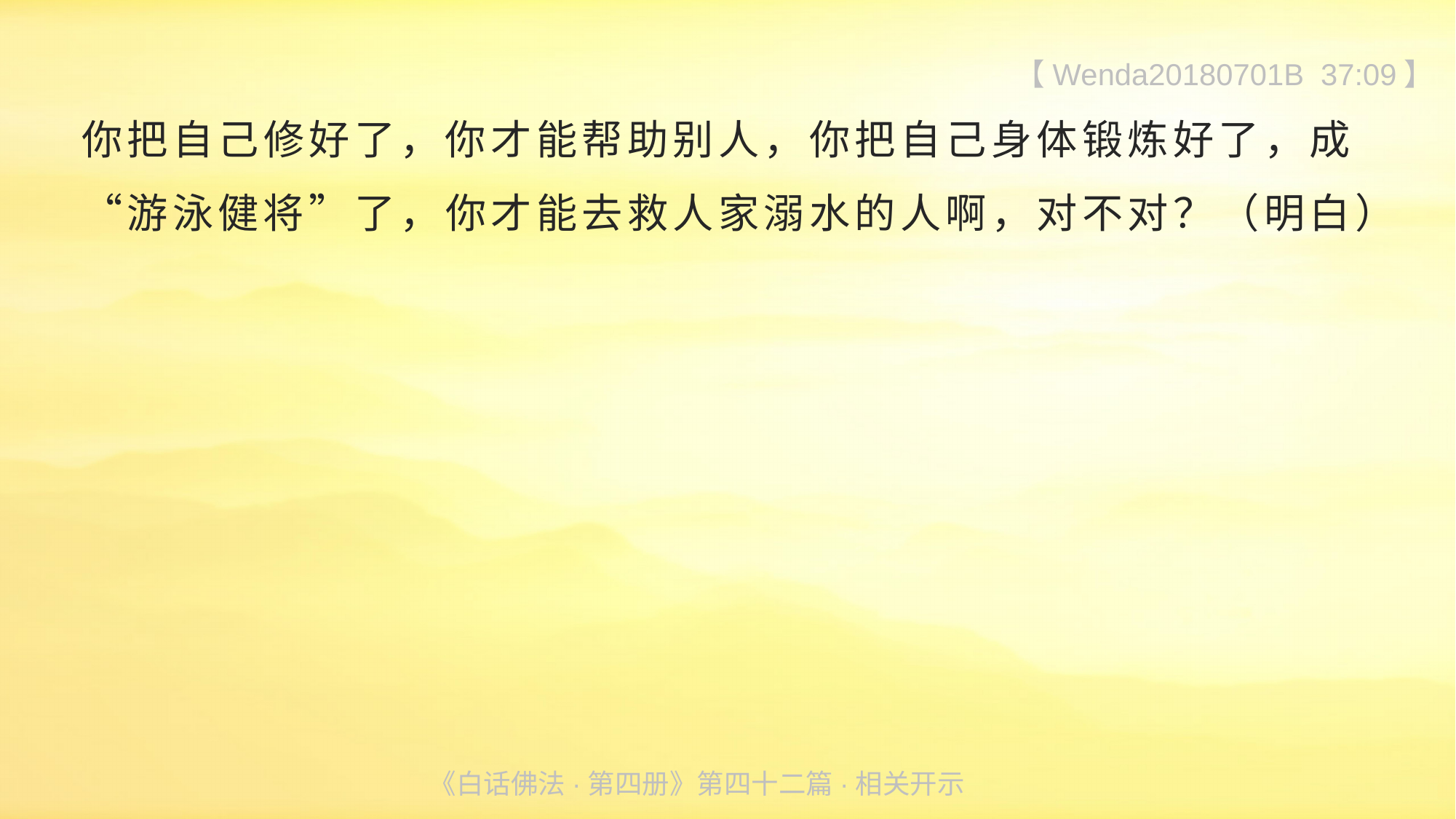

【Wenda20180701B  37:09】
你把自己修好了，你才能帮助别人，你把自己身体锻炼好了，成“游泳健将”了，你才能去救人家溺水的人啊，对不对？（明白）

《白话佛法·第四册》第四十二篇·相关开示